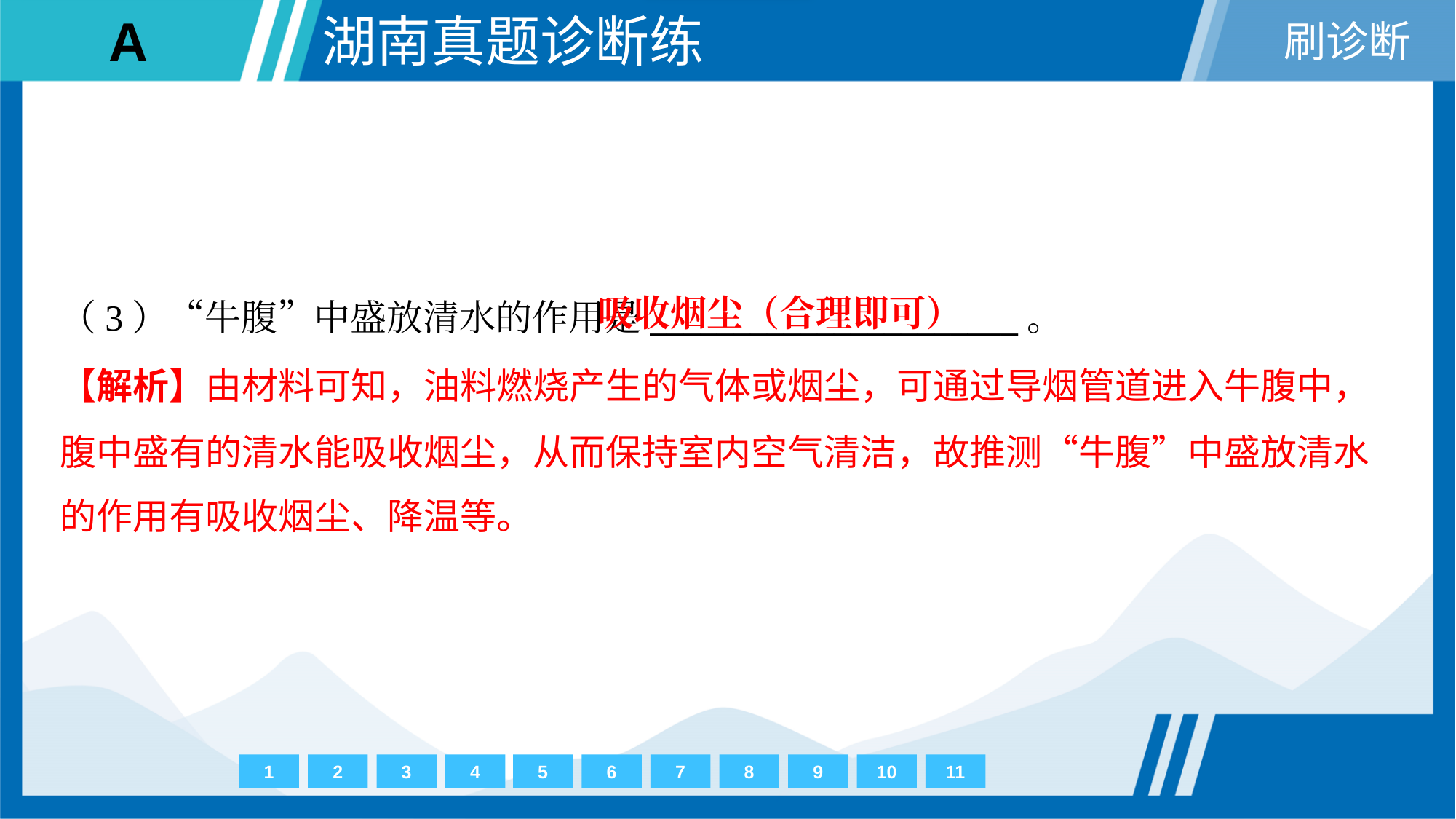

吸收烟尘（合理即可）
（3）“牛腹”中盛放清水的作用是______________________。
【解析】由材料可知，油料燃烧产生的气体或烟尘，可通过导烟管道进入牛腹中，
腹中盛有的清水能吸收烟尘，从而保持室内空气清洁，故推测“牛腹”中盛放清水
的作用有吸收烟尘、降温等。